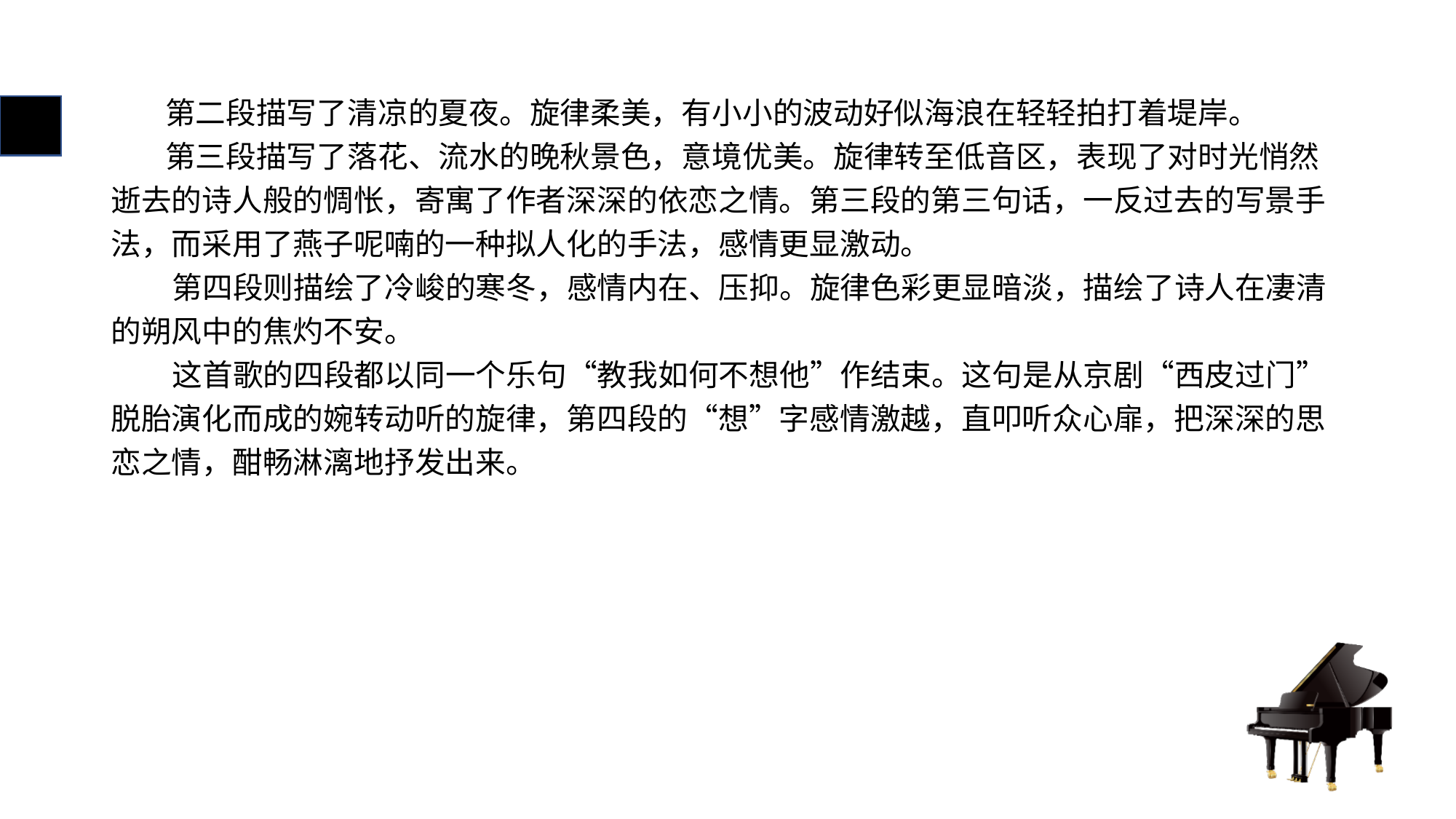

# 第二段描写了清凉的夏夜。旋律柔美，有小小的波动好似海浪在轻轻拍打着堤岸。
       第三段描写了落花、流水的晚秋景色，意境优美。旋律转至低音区，表现了对时光悄然逝去的诗人般的惆怅，寄寓了作者深深的依恋之情。第三段的第三句话，一反过去的写景手法，而采用了燕子呢喃的一种拟人化的手法，感情更显激动。
        第四段则描绘了冷峻的寒冬，感情内在、压抑。旋律色彩更显暗淡，描绘了诗人在凄清的朔风中的焦灼不安。
        这首歌的四段都以同一个乐句“教我如何不想他”作结束。这句是从京剧“西皮过门”脱胎演化而成的婉转动听的旋律，第四段的“想”字感情激越，直叩听众心扉，把深深的思恋之情，酣畅淋漓地抒发出来。